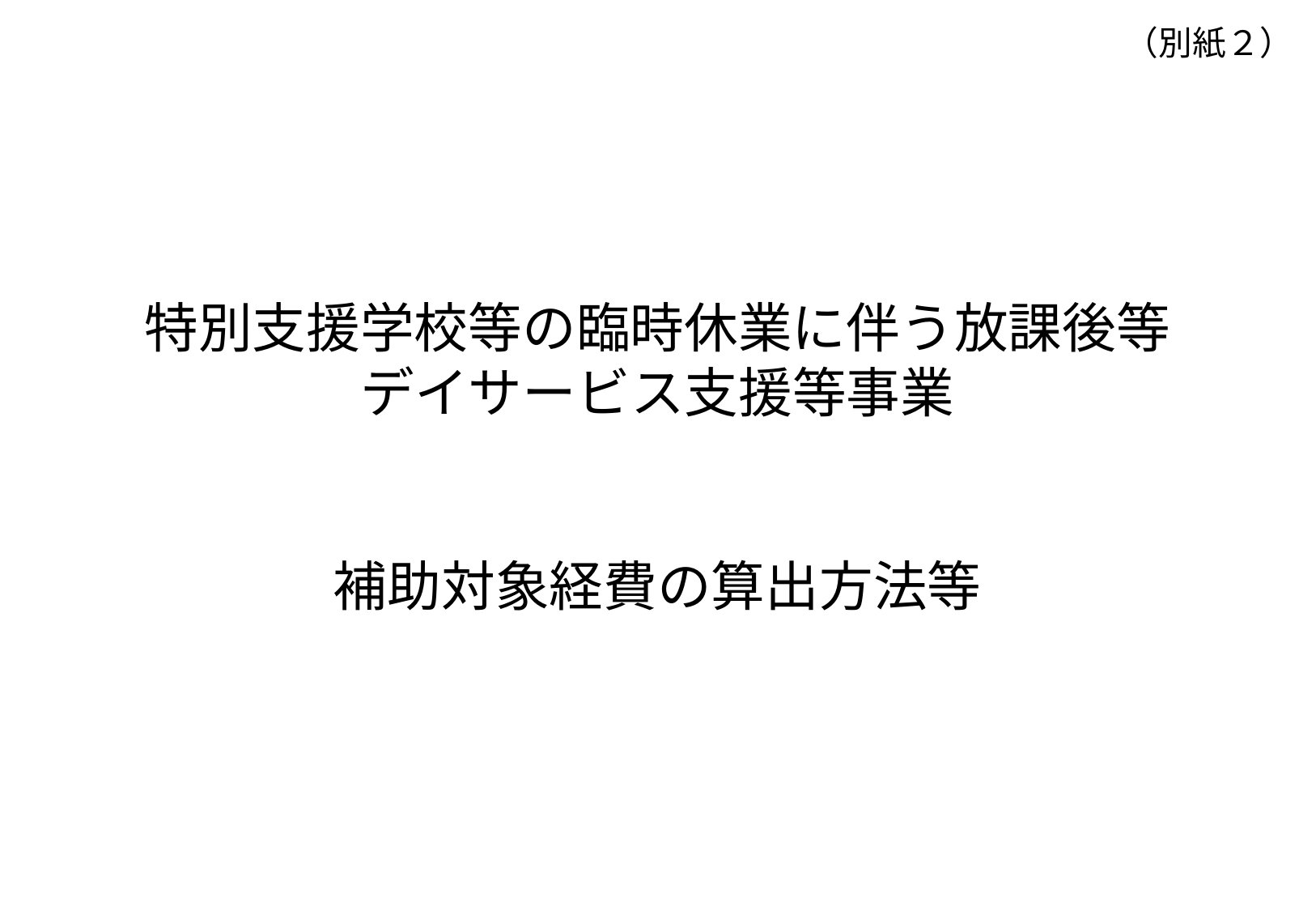

（別紙２）
特別支援学校等の臨時休業に伴う放課後等
デイサービス支援等事業

補助対象経費の算出方法等